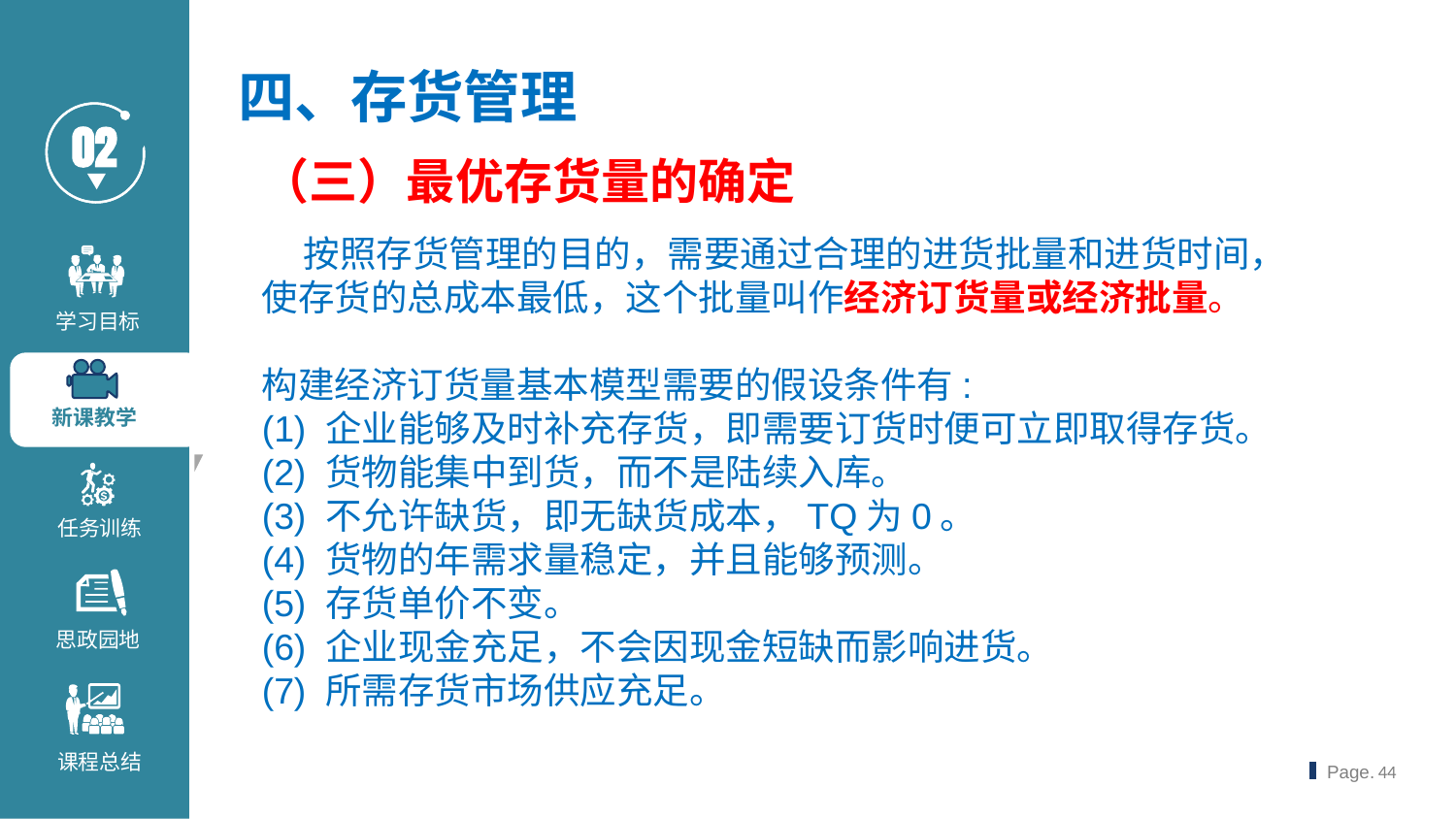

四、存货管理
（三）最优存货量的确定

    按照存货管理的目的，需要通过合理的进货批量和进货时间，使存货的总成本最低，这个批量叫作经济订货量或经济批量。

构建经济订货量基本模型需要的假设条件有:
(1) 企业能够及时补充存货，即需要订货时便可立即取得存货。
(2) 货物能集中到货，而不是陆续入库。
(3) 不允许缺货，即无缺货成本，TQ为0。
(4) 货物的年需求量稳定，并且能够预测。
(5) 存货单价不变。
(6) 企业现金充足，不会因现金短缺而影响进货。
(7) 所需存货市场供应充足。